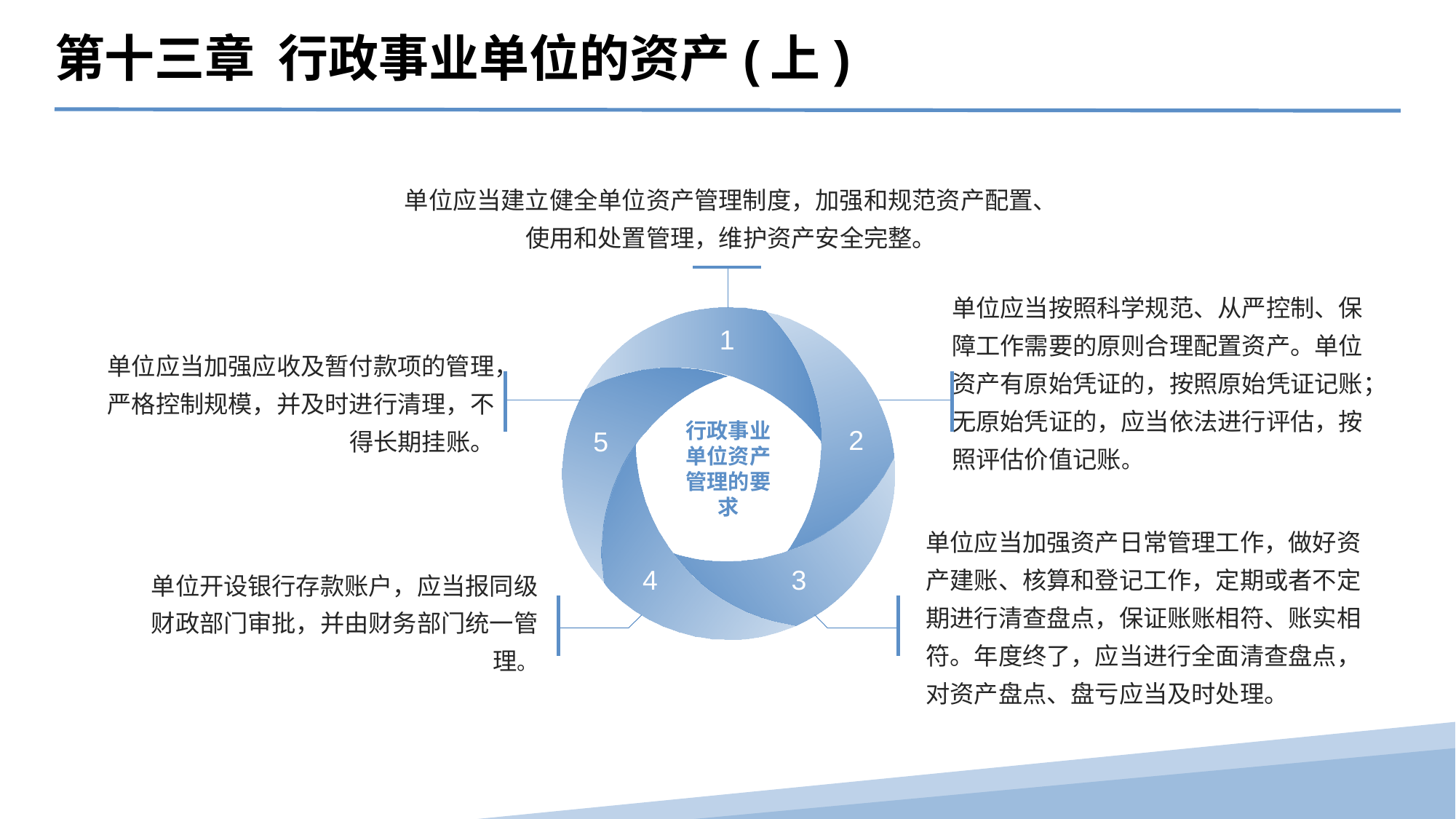

第十三章  行政事业单位的资产(上)
单位应当建立健全单位资产管理制度，加强和规范资产配置、使用和处置管理，维护资产安全完整。
单位应当按照科学规范、从严控制、保障工作需要的原则合理配置资产。单位资产有原始凭证的，按照原始凭证记账；无原始凭证的，应当依法进行评估，按照评估价值记账。
单位应当加强应收及暂付款项的管理，严格控制规模，并及时进行清理，不得长期挂账。

1

行政事业单位资产管理的要求
2
5

单位应当加强资产日常管理工作，做好资产建账、核算和登记工作，定期或者不定期进行清查盘点，保证账账相符、账实相符。年度终了，应当进行全面清查盘点，对资产盘点、盘亏应当及时处理。
单位开设银行存款账户，应当报同级财政部门审批，并由财务部门统一管理。
4
3